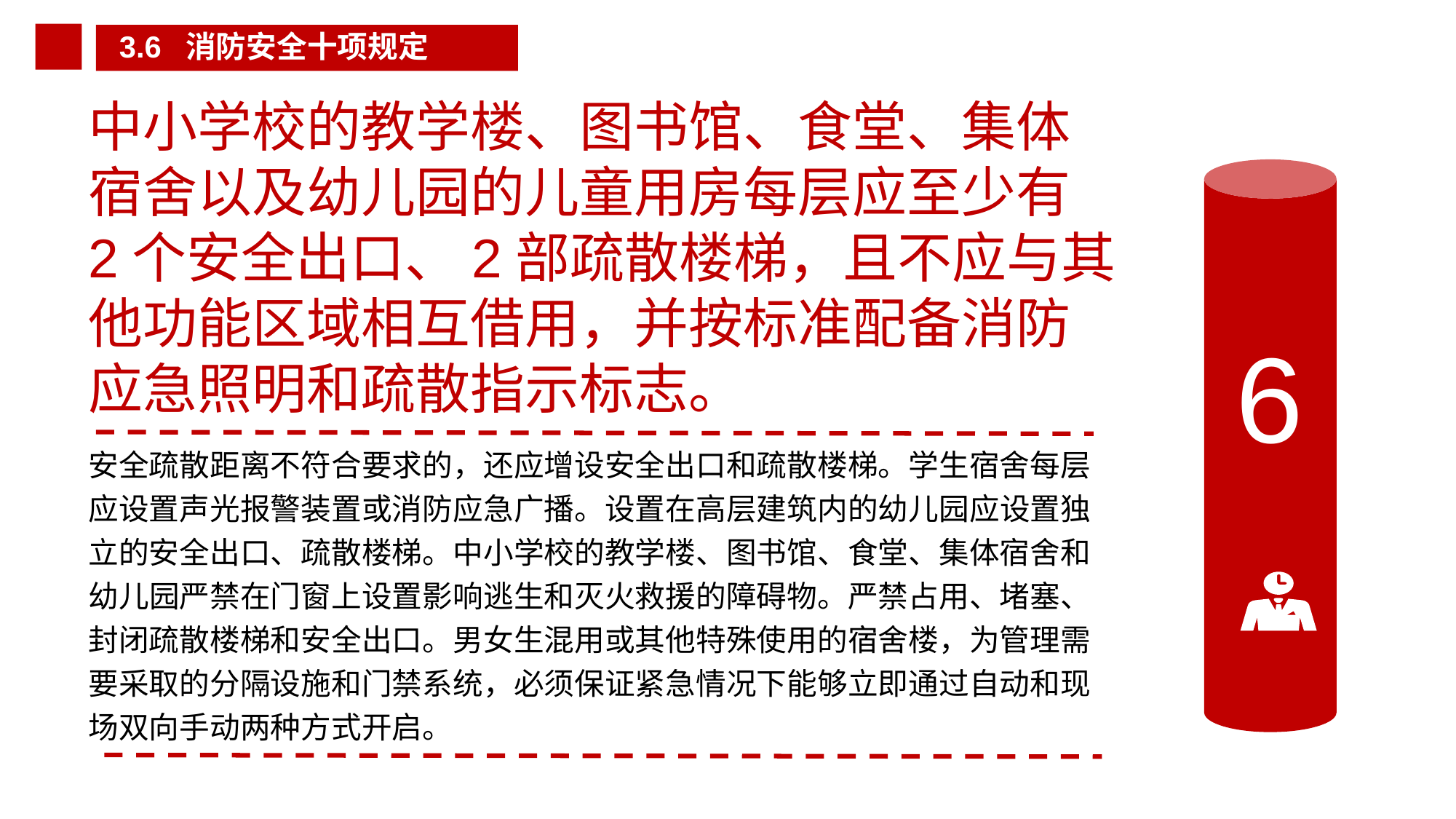

3.6  消防安全十项规定

中小学校的教学楼、图书馆、食堂、集体
宿舍以及幼儿园的儿童用房每层应至少有
2个安全出口、2部疏散楼梯，且不应与其
他功能区域相互借用，并按标准配备消防
应急照明和疏散指示标志。
安全疏散距离不符合要求的，还应增设安全出口和疏散楼梯。学生宿舍每层应设置声光报警装置或消防应急广播。设置在高层建筑内的幼儿园应设置独立的安全出口、疏散楼梯。中小学校的教学楼、图书馆、食堂、集体宿舍和幼儿园严禁在门窗上设置影响逃生和灭火救援的障碍物。严禁占用、堵塞、封闭疏散楼梯和安全出口。男女生混用或其他特殊使用的宿舍楼，为管理需要采取的分隔设施和门禁系统，必须保证紧急情况下能够立即通过自动和现场双向手动两种方式开启。

6